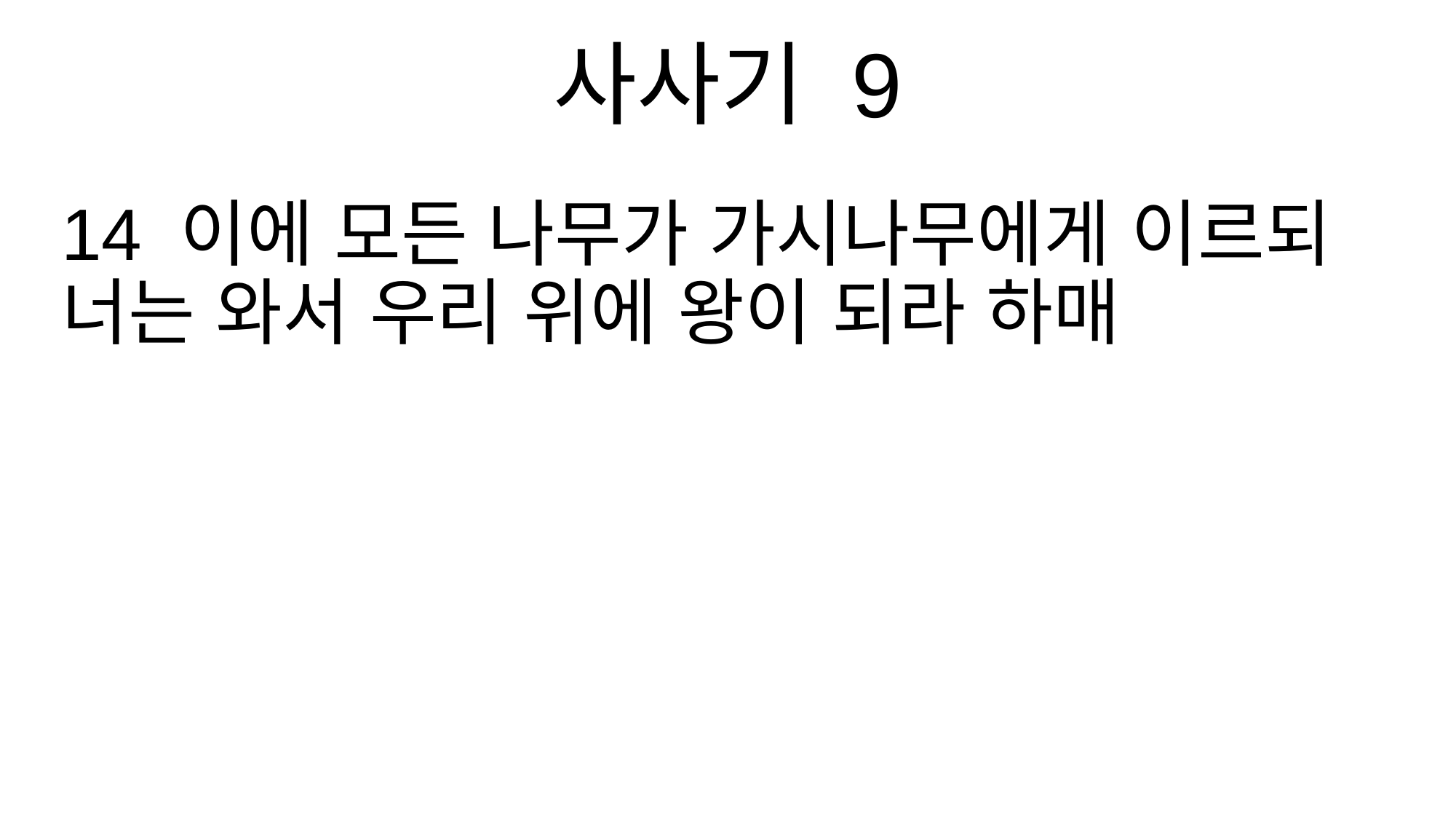

사사기 9
14 이에 모든 나무가 가시나무에게 이르되 너는 와서 우리 위에 왕이 되라 하매